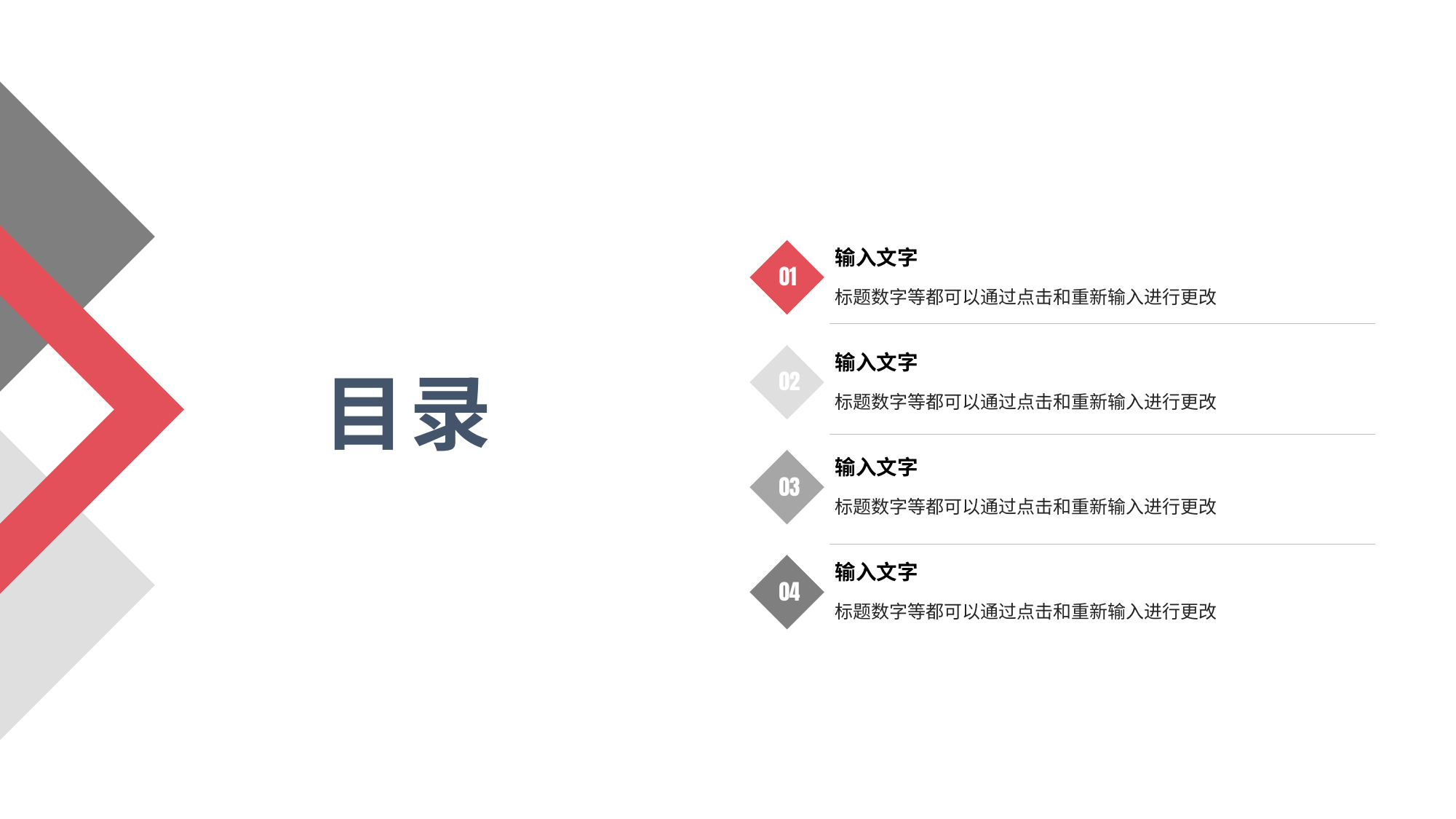

输入文字
01
标题数字等都可以通过点击和重新输入进行更改
输入文字
02
目录
标题数字等都可以通过点击和重新输入进行更改
输入文字
03
标题数字等都可以通过点击和重新输入进行更改
输入文字
04
标题数字等都可以通过点击和重新输入进行更改